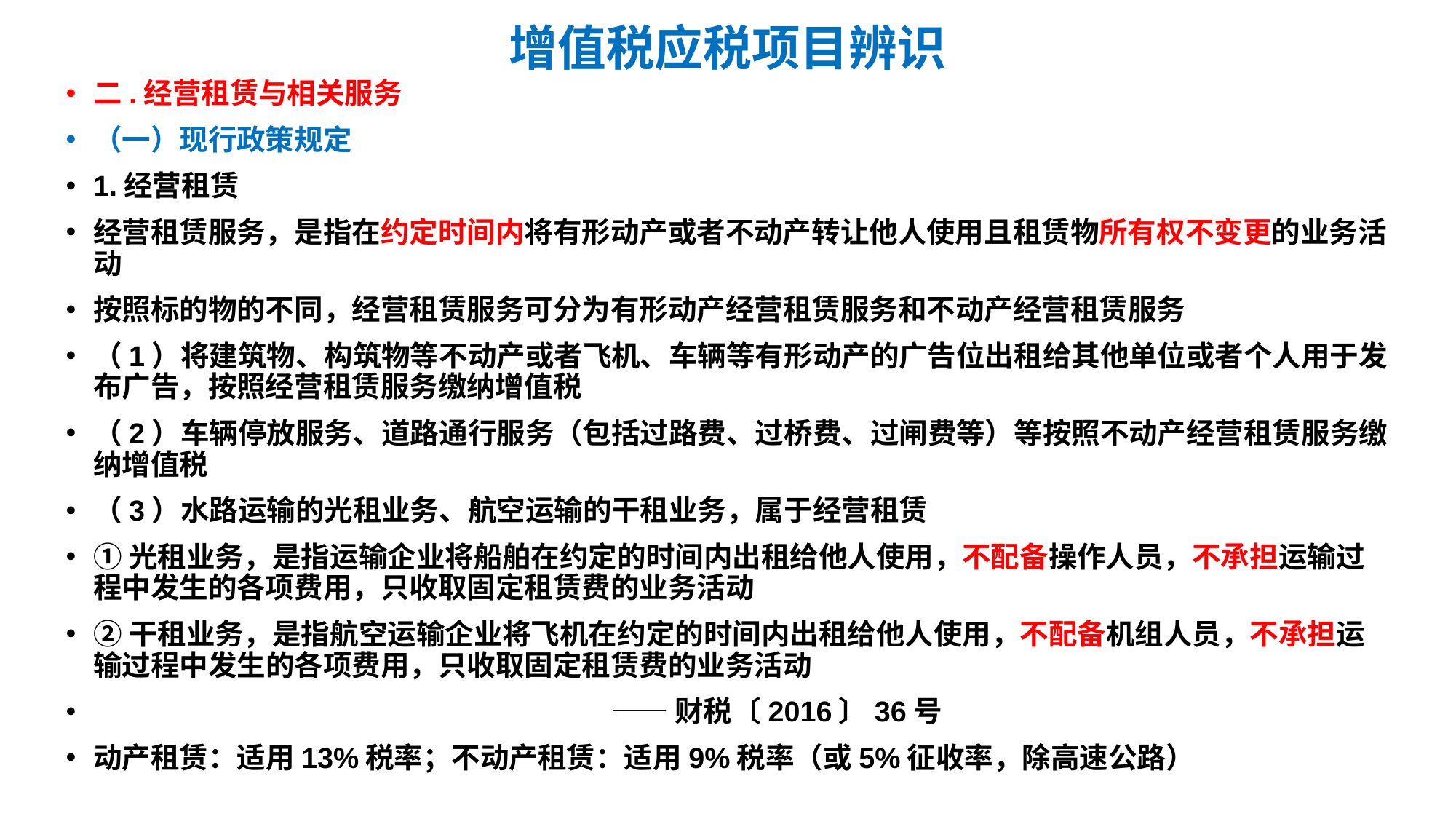

# 增值税应税项目辨识
二.经营租赁与相关服务
（一）现行政策规定
1.经营租赁
经营租赁服务，是指在约定时间内将有形动产或者不动产转让他人使用且租赁物所有权不变更的业务活动
按照标的物的不同，经营租赁服务可分为有形动产经营租赁服务和不动产经营租赁服务
（1）将建筑物、构筑物等不动产或者飞机、车辆等有形动产的广告位出租给其他单位或者个人用于发布广告，按照经营租赁服务缴纳增值税
（2）车辆停放服务、道路通行服务（包括过路费、过桥费、过闸费等）等按照不动产经营租赁服务缴纳增值税
（3）水路运输的光租业务、航空运输的干租业务，属于经营租赁
①光租业务，是指运输企业将船舶在约定的时间内出租给他人使用，不配备操作人员，不承担运输过程中发生的各项费用，只收取固定租赁费的业务活动
②干租业务，是指航空运输企业将飞机在约定的时间内出租给他人使用，不配备机组人员，不承担运输过程中发生的各项费用，只收取固定租赁费的业务活动
                                                                               ——财税〔2016〕36号
动产租赁：适用13%税率；不动产租赁：适用9%税率（或5%征收率，除高速公路）